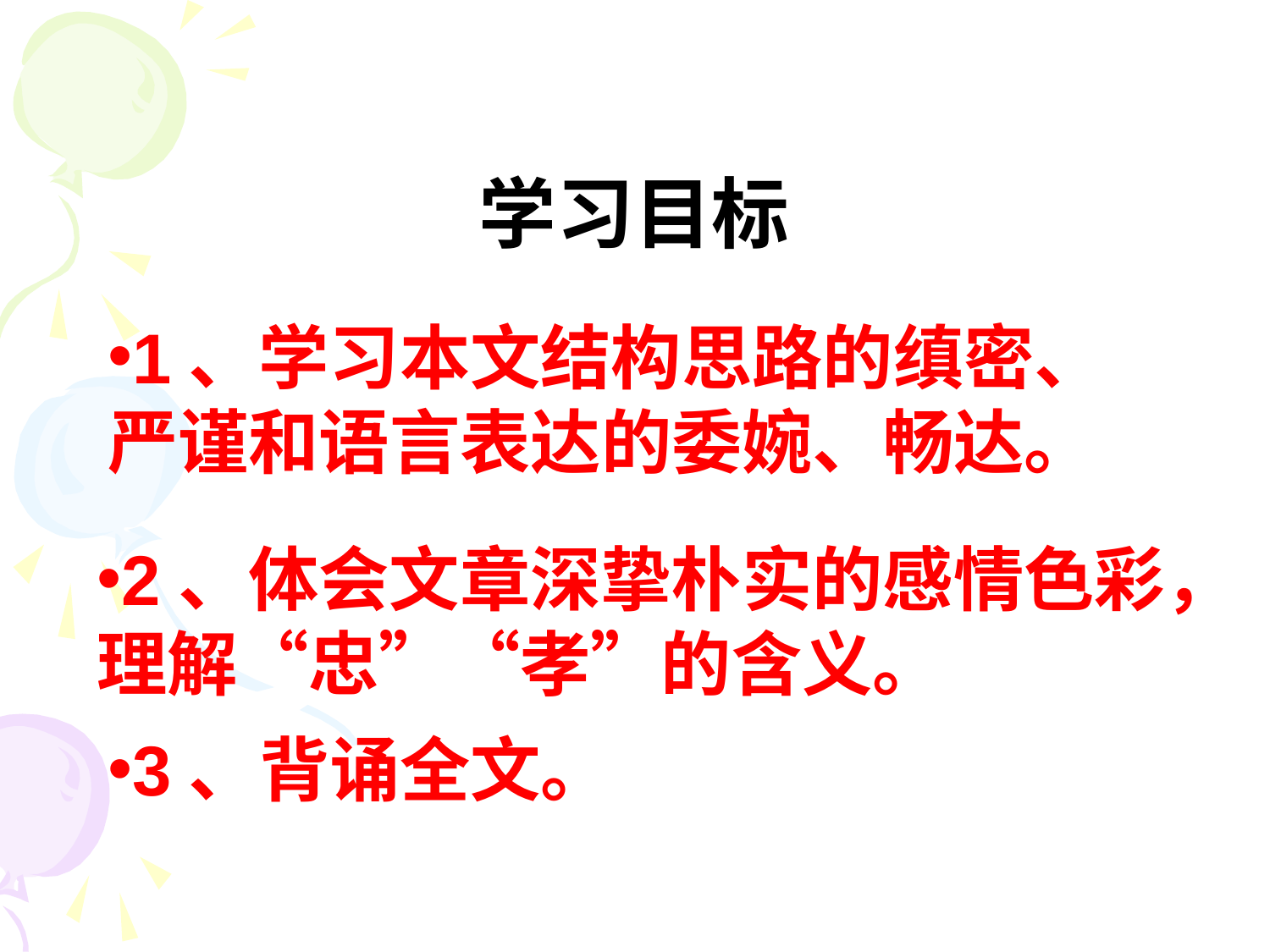

学习目标
1、学习本文结构思路的缜密、严谨和语言表达的委婉、畅达。
2、体会文章深挚朴实的感情色彩，理解“忠”“孝”的含义。
3、背诵全文。